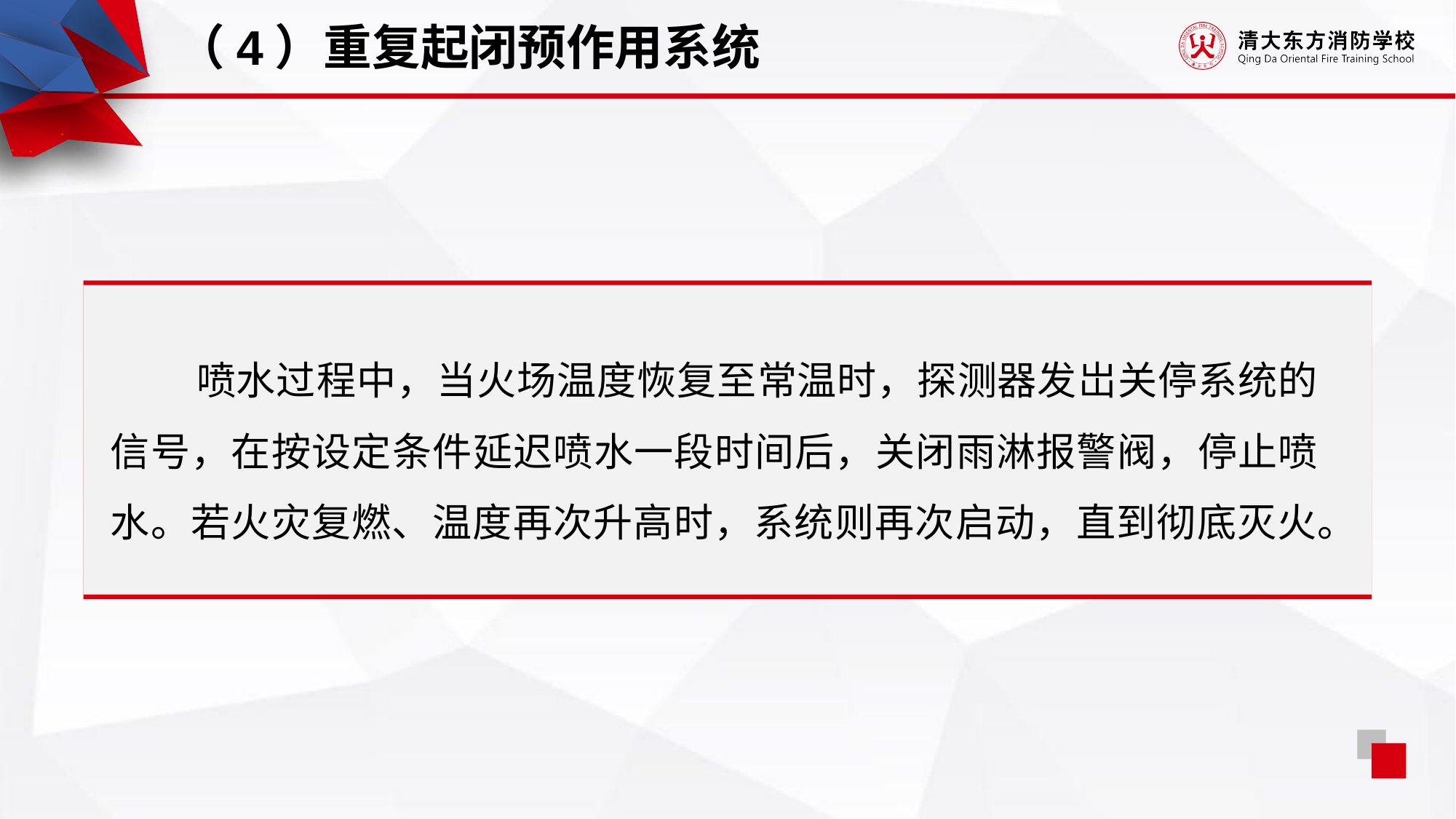

（4）重复起闭预作用系统

喷水过程中，当火场温度恢复至常温时，探测器发岀关停系统的信号，在按设定条件延迟喷水一段时间后，关闭雨淋报警阀，停止喷水。若火灾复燃、温度再次升高时，系统则再次启动，直到彻底灭火。